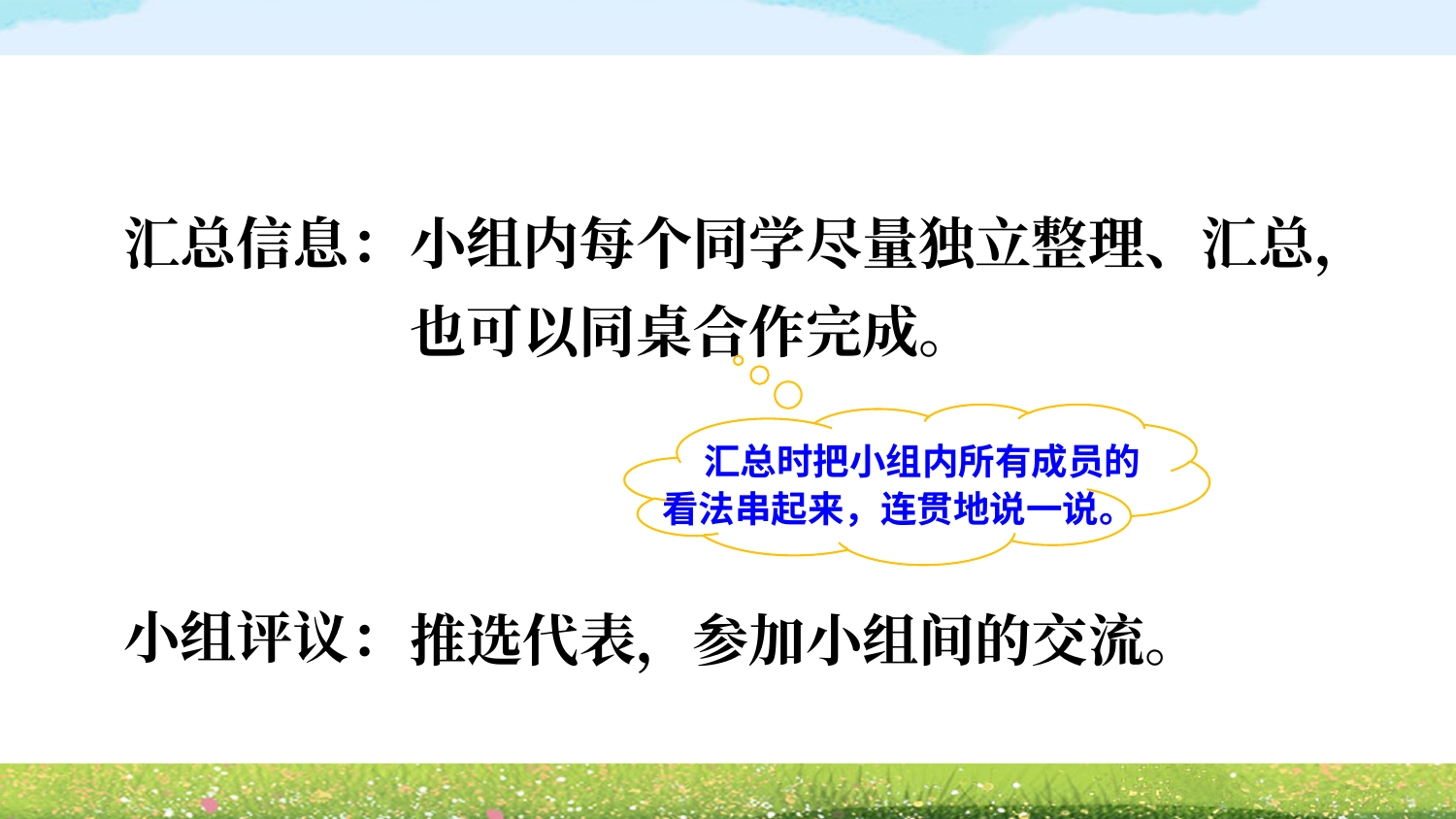

汇总信息：
小组内每个同学尽量独立整理、汇总，也可以同桌合作完成。

    汇总时把小组内所有成员的看法串起来，连贯地说一说。
小组评议：
推选代表，参加小组间的交流。